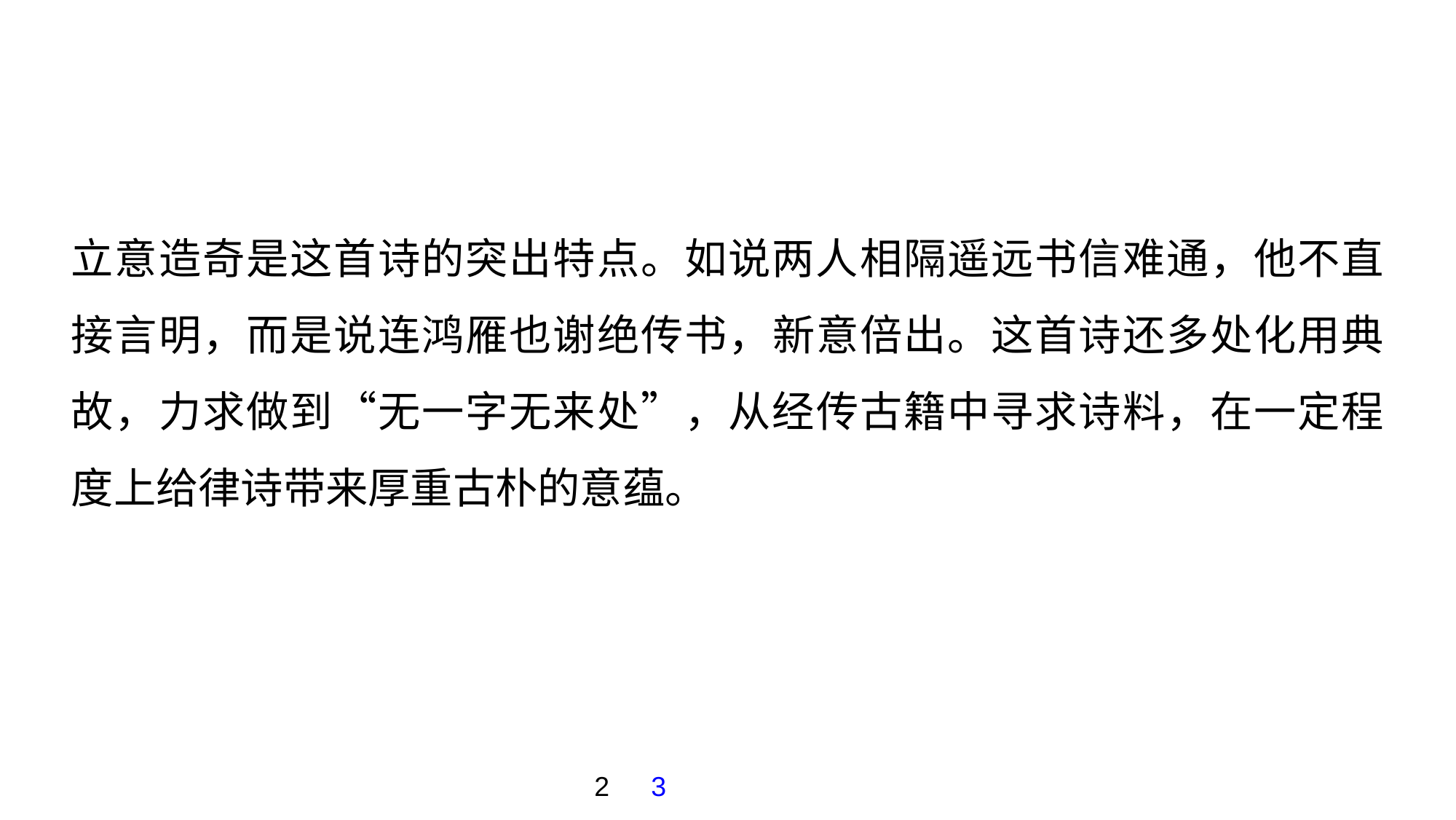

立意造奇是这首诗的突出特点。如说两人相隔遥远书信难通，他不直接言明，而是说连鸿雁也谢绝传书，新意倍出。这首诗还多处化用典故，力求做到“无一字无来处”，从经传古籍中寻求诗料，在一定程度上给律诗带来厚重古朴的意蕴。
2
3